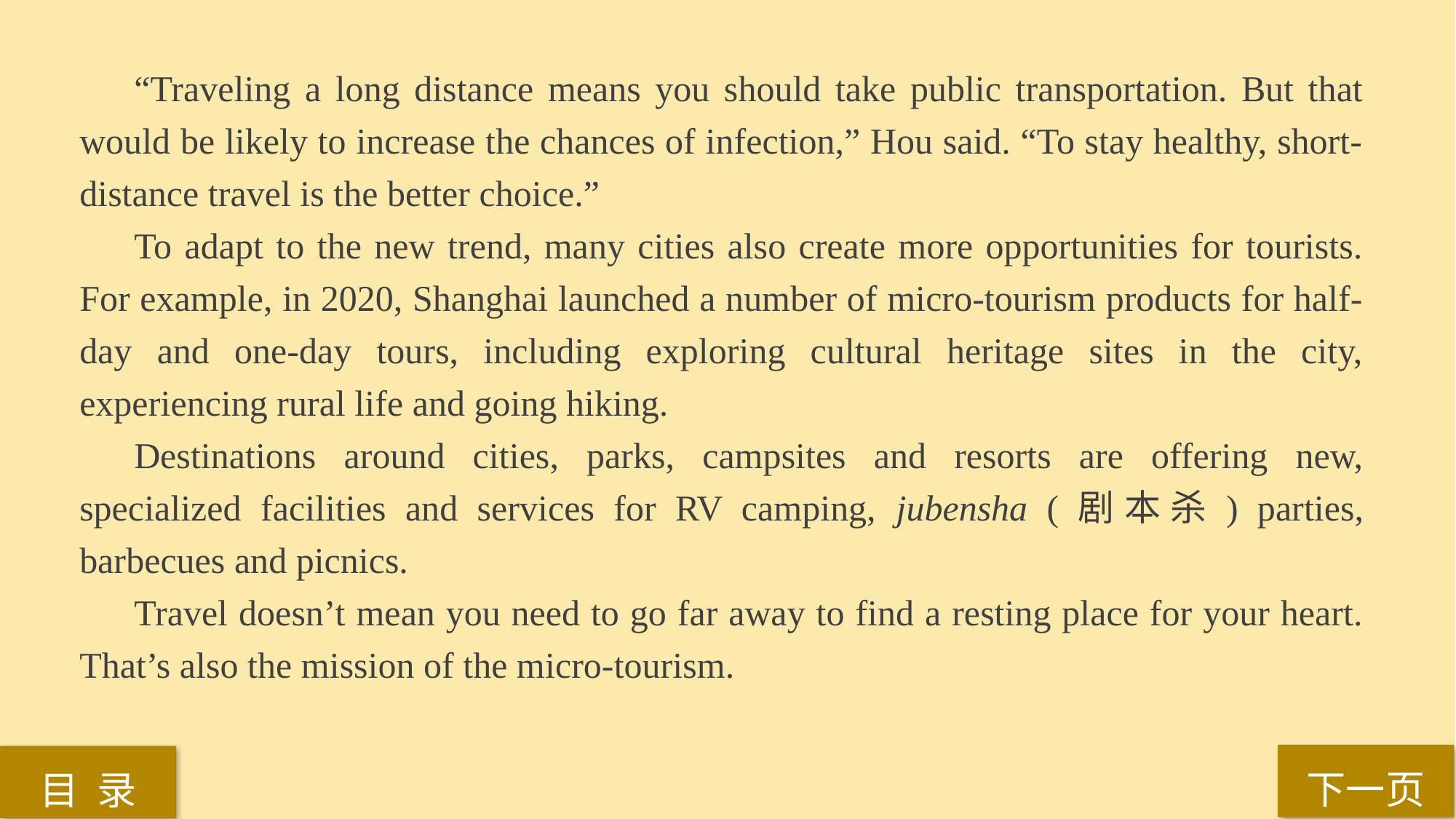

“Traveling a long distance means you should take public transportation. But that would be likely to increase the chances of infection,” Hou said. “To stay healthy, short-distance travel is the better choice.”
To adapt to the new trend, many cities also create more opportunities for tourists. For example, in 2020, Shanghai launched a number of micro-tourism products for half-day and one-day tours, including exploring cultural heritage sites in the city, experiencing rural life and going hiking.
Destinations around cities, parks, campsites and resorts are offering new, specialized facilities and services for RV camping, jubensha (剧本杀) parties, barbecues and picnics.
Travel doesn’t mean you need to go far away to find a resting place for your heart. That’s also the mission of the micro-tourism.